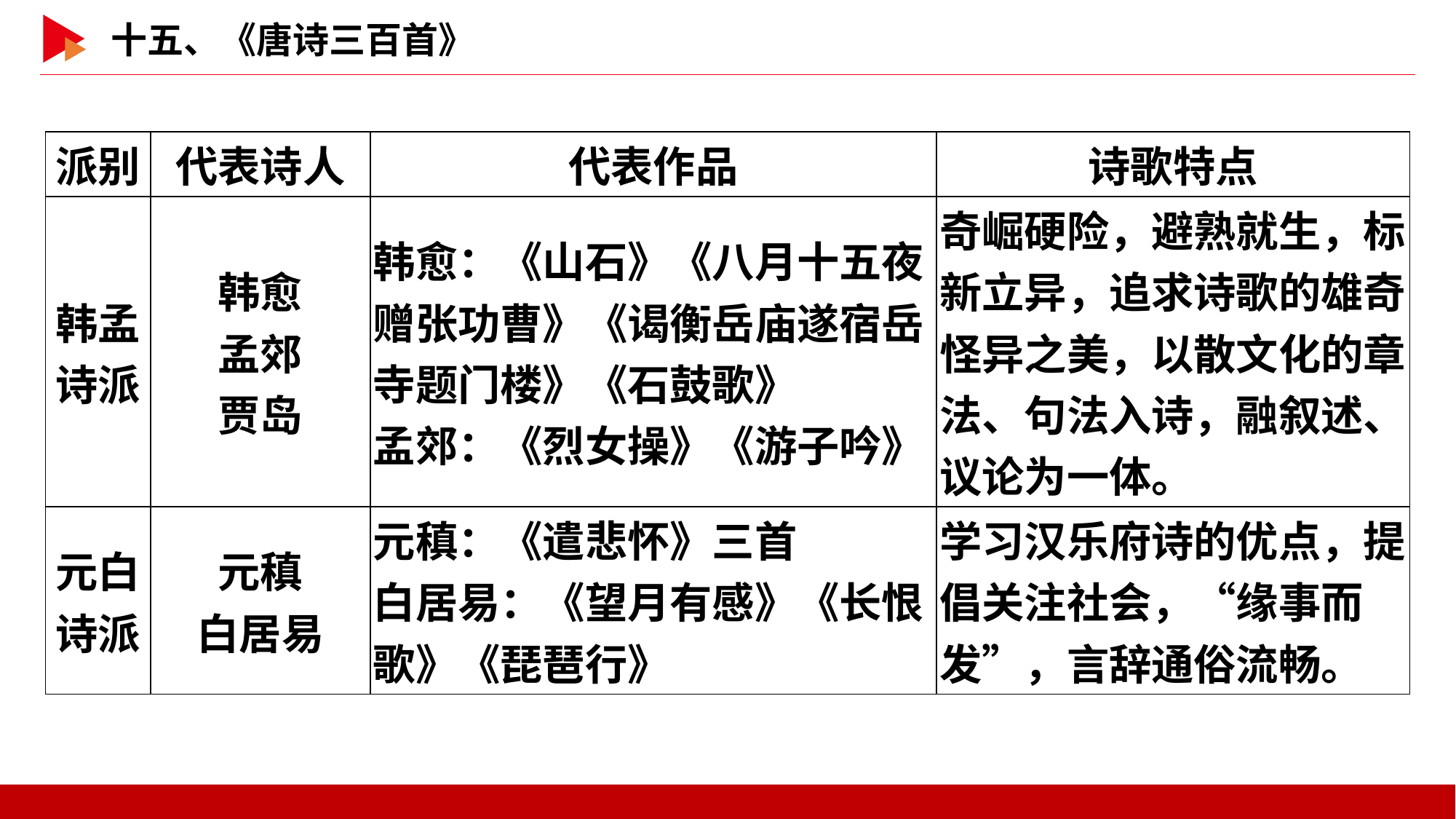

| 派别 | 代表诗人 | 代表作品 | 诗歌特点 |
| --- | --- | --- | --- |
| 韩孟 诗派 | 韩愈 孟郊 贾岛 | 韩愈：《山石》《八月十五夜赠张功曹》《谒衡岳庙遂宿岳寺题门楼》《石鼓歌》 孟郊：《烈女操》《游子吟》 | 奇崛硬险，避熟就生，标新立异，追求诗歌的雄奇怪异之美，以散文化的章法、句法入诗，融叙述、议论为一体。 |
| 元白 诗派 | 元稹 白居易 | 元稹：《遣悲怀》三首 白居易：《望月有感》《长恨歌》《琵琶行》 | 学习汉乐府诗的优点，提倡关注社会，“缘事而发”，言辞通俗流畅。 |